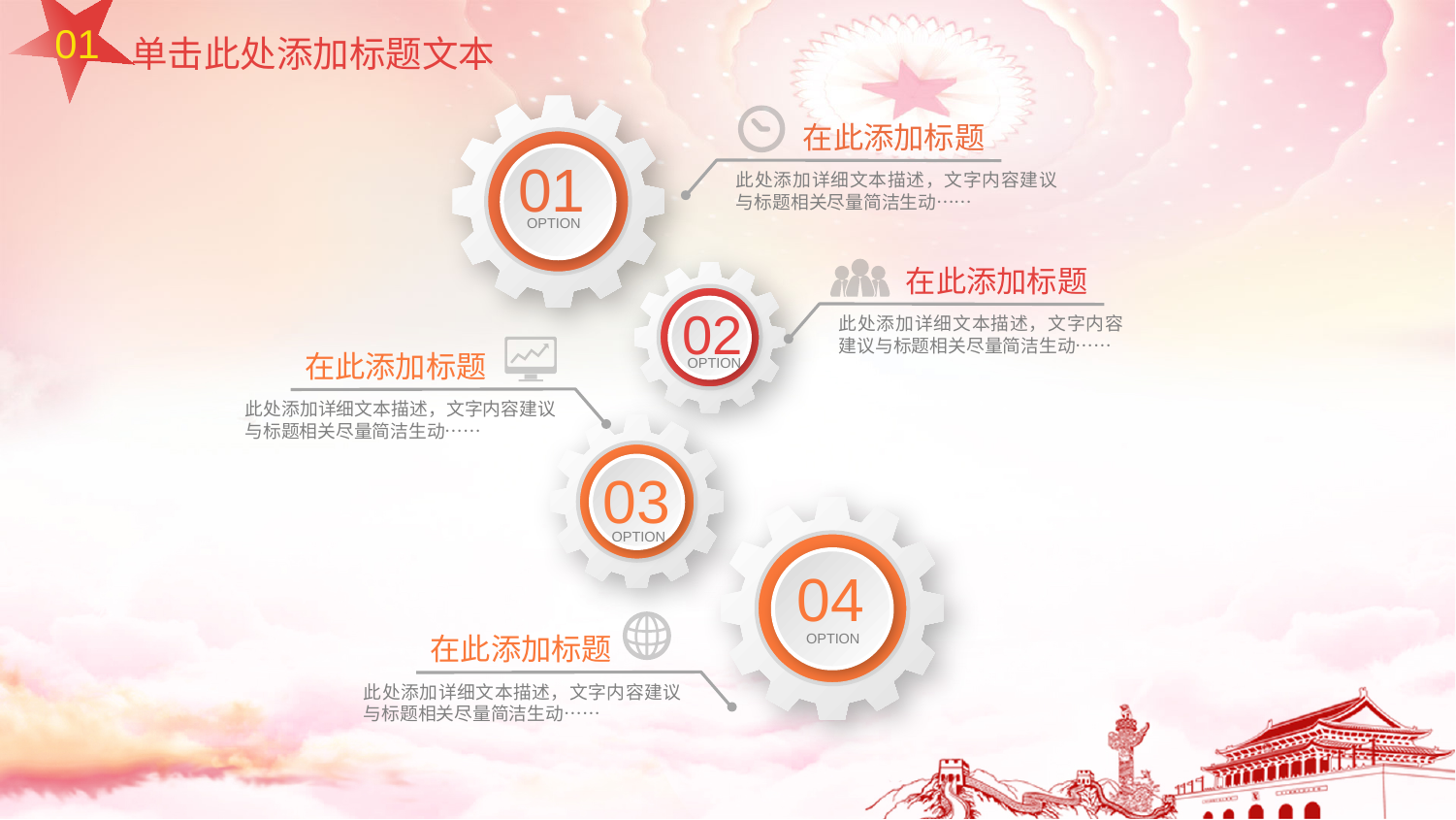

01
单击此处添加标题文本

01
OPTION

在此添加标题

此处添加详细文本描述，文字内容建议与标题相关尽量简洁生动……
在此添加标题

此处添加详细文本描述，文字内容建议与标题相关尽量简洁生动……

02
OPTION

在此添加标题

此处添加详细文本描述，文字内容建议与标题相关尽量简洁生动……

03
OPTION

04
OPTION

在此添加标题

此处添加详细文本描述，文字内容建议与标题相关尽量简洁生动……